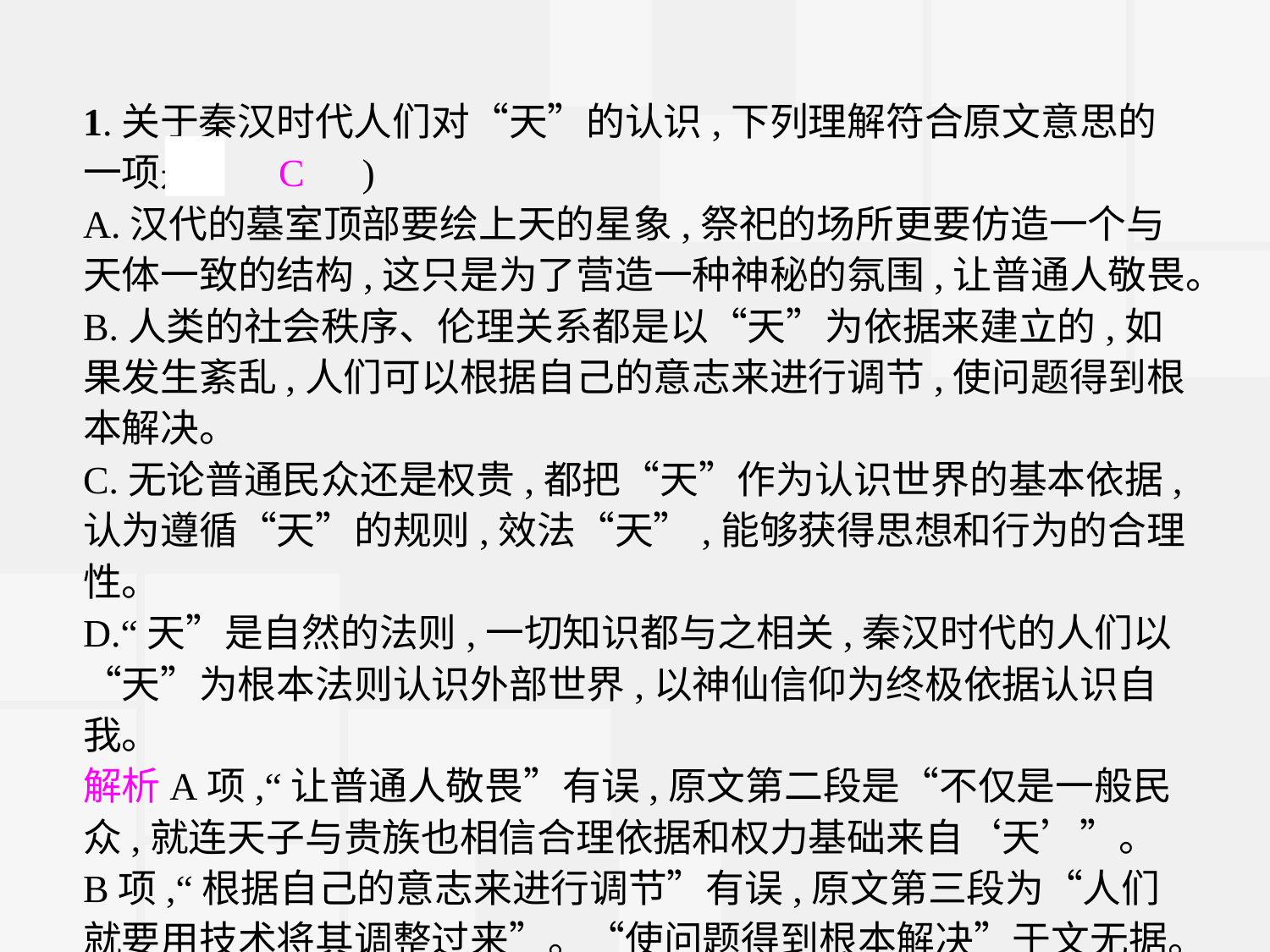

1.关于秦汉时代人们对“天”的认识,下列理解符合原文意思的一项是(　C　)
A.汉代的墓室顶部要绘上天的星象,祭祀的场所更要仿造一个与天体一致的结构,这只是为了营造一种神秘的氛围,让普通人敬畏。
B.人类的社会秩序、伦理关系都是以“天”为依据来建立的,如果发生紊乱,人们可以根据自己的意志来进行调节,使问题得到根本解决。
C.无论普通民众还是权贵,都把“天”作为认识世界的基本依据,认为遵循“天”的规则,效法“天”,能够获得思想和行为的合理性。
D.“天”是自然的法则,一切知识都与之相关,秦汉时代的人们以“天”为根本法则认识外部世界,以神仙信仰为终极依据认识自我。
解析A项,“让普通人敬畏”有误,原文第二段是“不仅是一般民众,就连天子与贵族也相信合理依据和权力基础来自‘天’”。B项,“根据自己的意志来进行调节”有误,原文第三段为“人们就要用技术将其调整过来”。“使问题得到根本解决”于文无据。C项,见第二段第一、二句。D项,“以神仙信仰为终极依据认识自我”属无中生有。